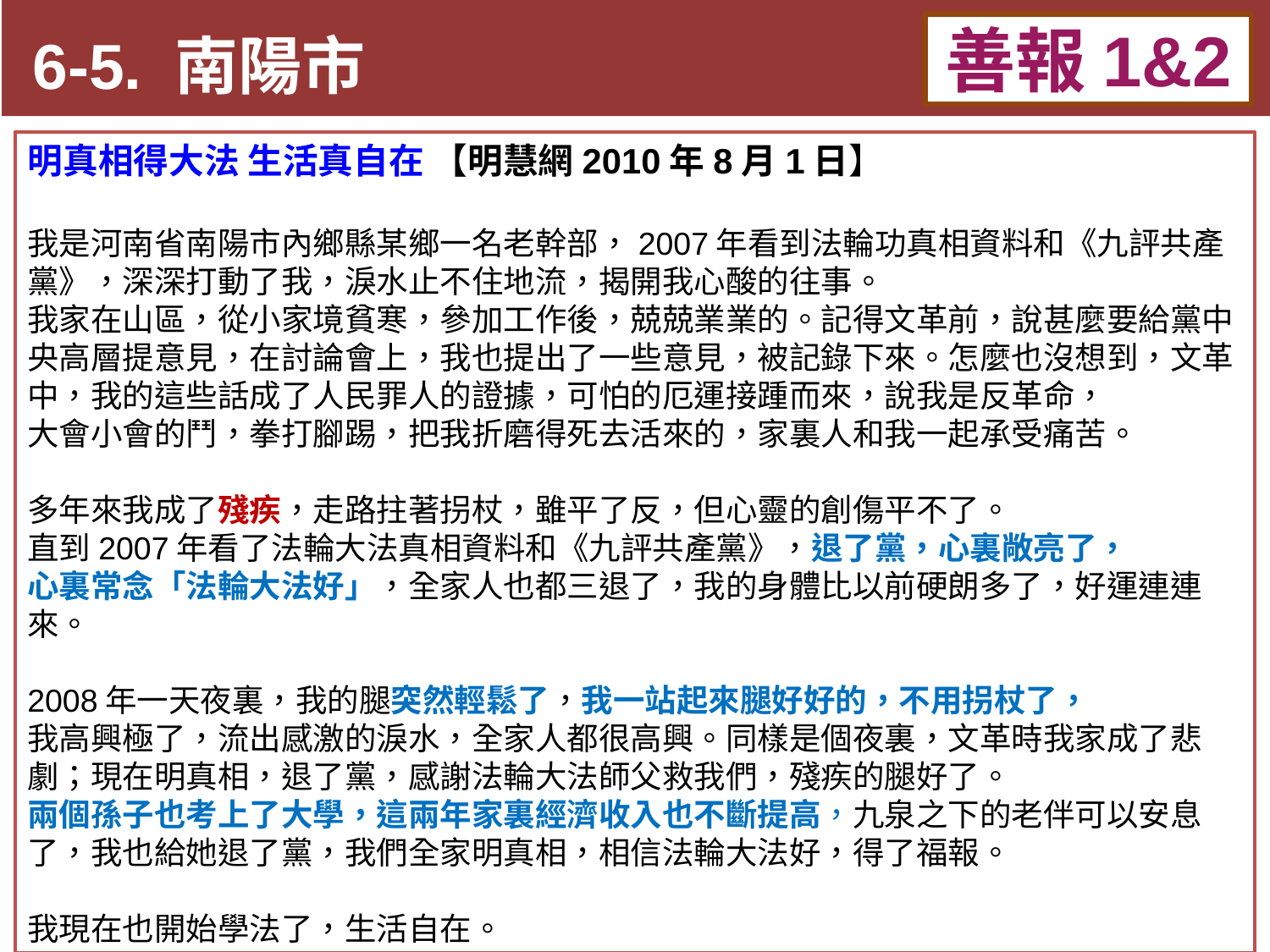

6-5. 南陽市
善報1&2
11-3. XX市官員惡報實例
明真相得大法 生活真自在 【明慧網2010年8月1日】

我是河南省南陽市內鄉縣某鄉一名老幹部，2007年看到法輪功真相資料和《九評共產黨》，深深打動了我，淚水止不住地流，揭開我心酸的往事。
我家在山區，從小家境貧寒，參加工作後，兢兢業業的。記得文革前，說甚麼要給黨中央高層提意見，在討論會上，我也提出了一些意見，被記錄下來。怎麼也沒想到，文革中，我的這些話成了人民罪人的證據，可怕的厄運接踵而來，說我是反革命，
大會小會的鬥，拳打腳踢，把我折磨得死去活來的，家裏人和我一起承受痛苦。

多年來我成了殘疾，走路拄著拐杖，雖平了反，但心靈的創傷平不了。
直到2007年看了法輪大法真相資料和《九評共產黨》，退了黨，心裏敞亮了，
心裏常念「法輪大法好」，全家人也都三退了，我的身體比以前硬朗多了，好運連連來。

2008年一天夜裏，我的腿突然輕鬆了，我一站起來腿好好的，不用拐杖了，
我高興極了，流出感激的淚水，全家人都很高興。同樣是個夜裏，文革時我家成了悲劇；現在明真相，退了黨，感謝法輪大法師父救我們，殘疾的腿好了。
兩個孫子也考上了大學，這兩年家裏經濟收入也不斷提高，九泉之下的老伴可以安息了，我也給她退了黨，我們全家明真相，相信法輪大法好，得了福報。

我現在也開始學法了，生活自在。